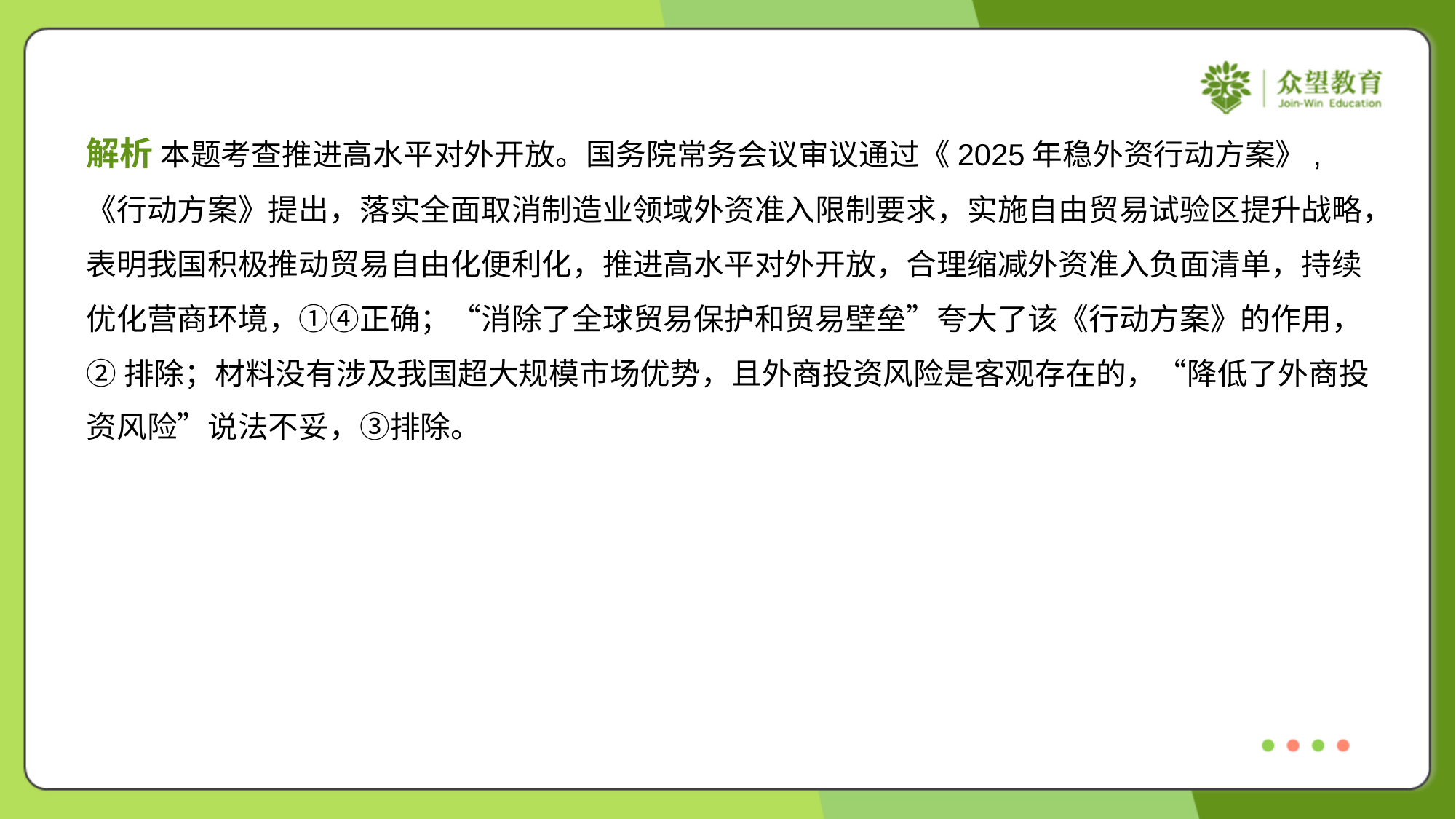

解析 本题考查推进高水平对外开放。国务院常务会议审议通过《2025年稳外资行动方案》,
《行动方案》提出，落实全面取消制造业领域外资准入限制要求，实施自由贸易试验区提升战略，
表明我国积极推动贸易自由化便利化，推进高水平对外开放，合理缩减外资准入负面清单，持续
优化营商环境，①④正确；“消除了全球贸易保护和贸易壁垒”夸大了该《行动方案》的作用，
②排除；材料没有涉及我国超大规模市场优势，且外商投资风险是客观存在的，“降低了外商投
资风险”说法不妥，③排除。